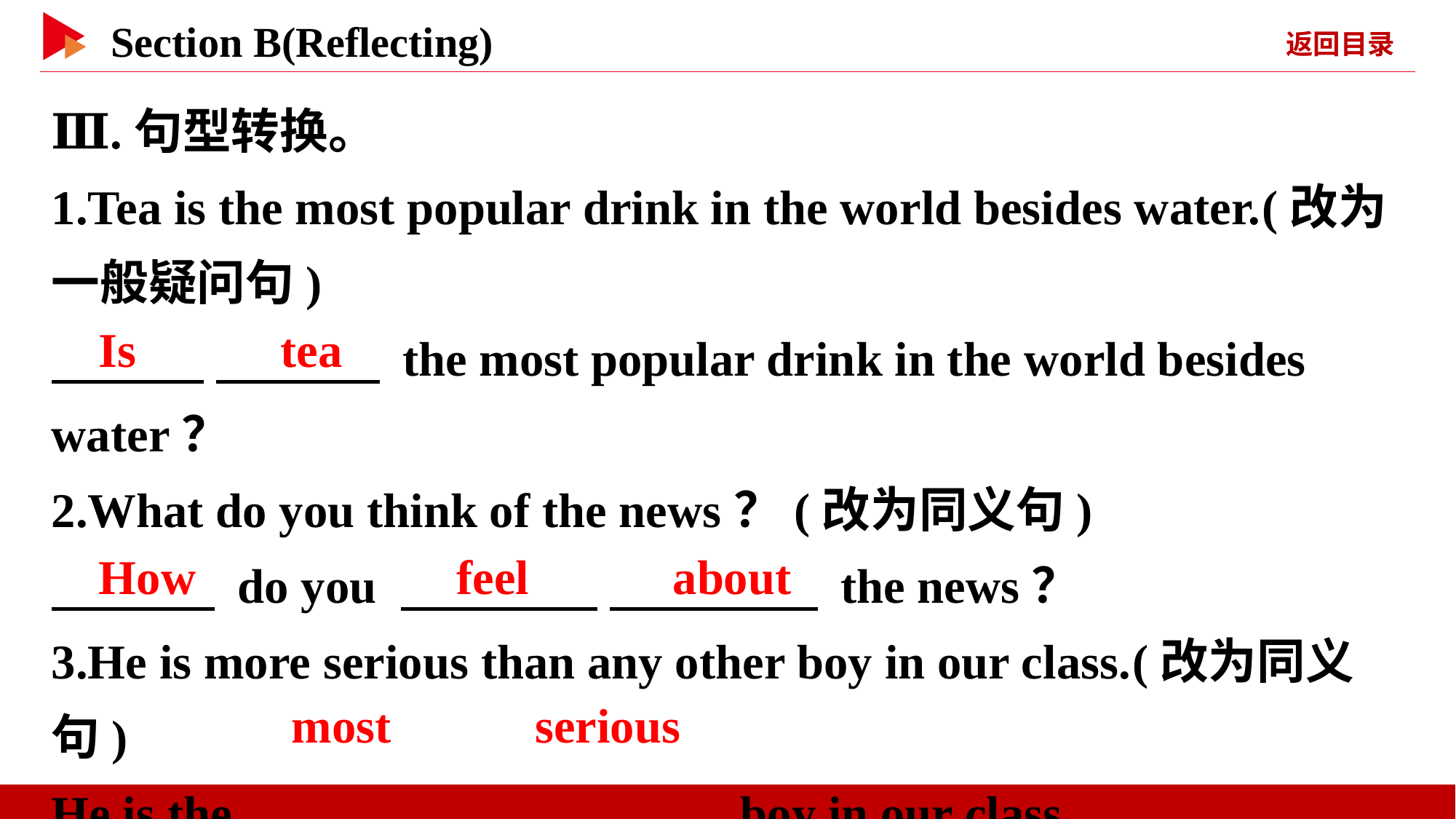

Ⅲ.句型转换。
1.Tea is the most popular drink in the world besides water.(改为一般疑问句)
　     　 　      　 the most popular drink in the world besides water？
2.What do you think of the news？(改为同义句)
　      　 do you 　         　 　          　 the news？
3.He is more serious than any other boy in our class.(改为同义句)
He is the 　         　 　              　 boy in our class.
Is 　 　tea
How
feel 　 　about
most 　 　serious